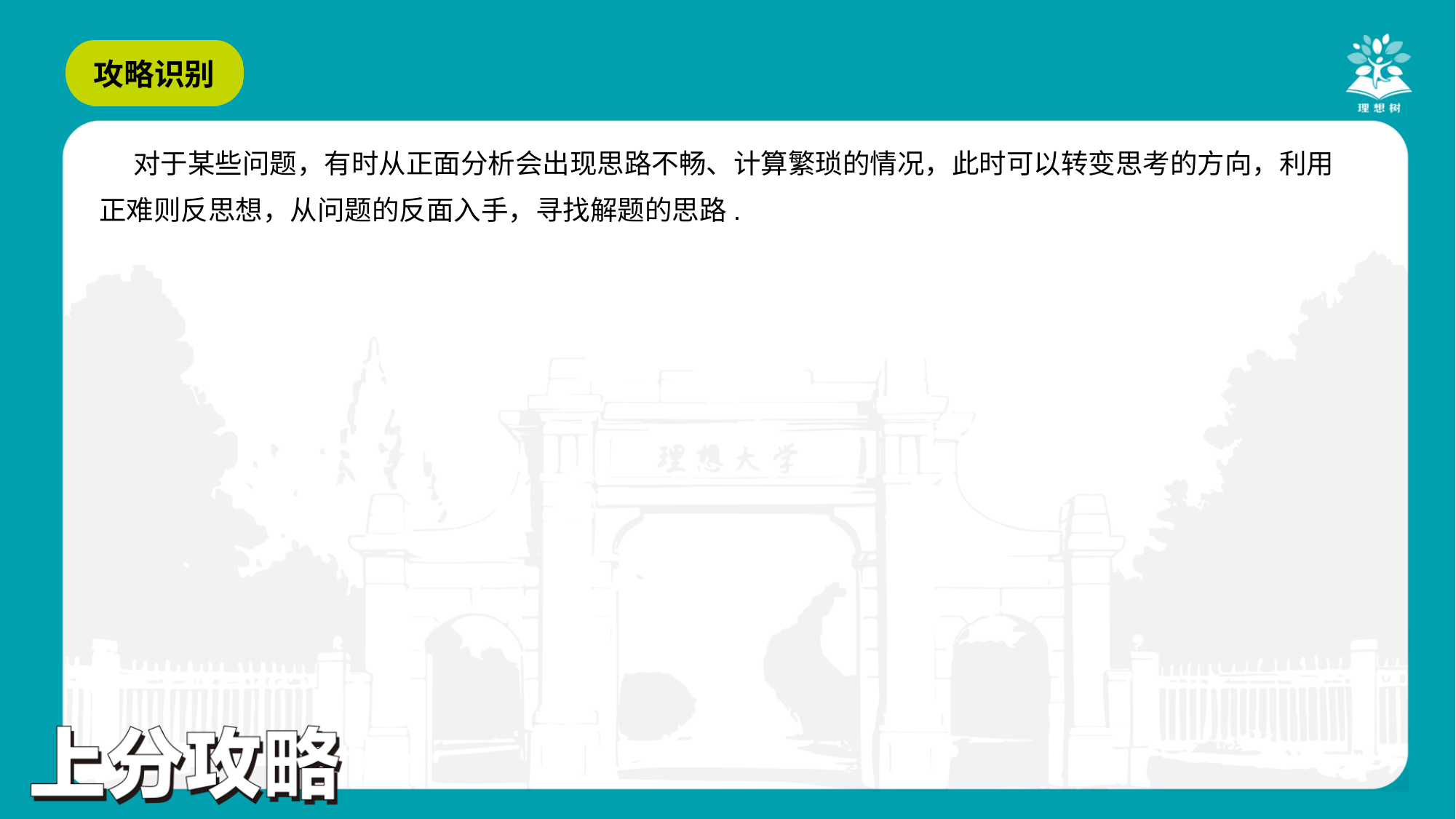

对于某些问题，有时从正面分析会出现思路不畅、计算繁琐的情况，此时可以转变思考的方向，利用
正难则反思想，从问题的反面入手，寻找解题的思路.